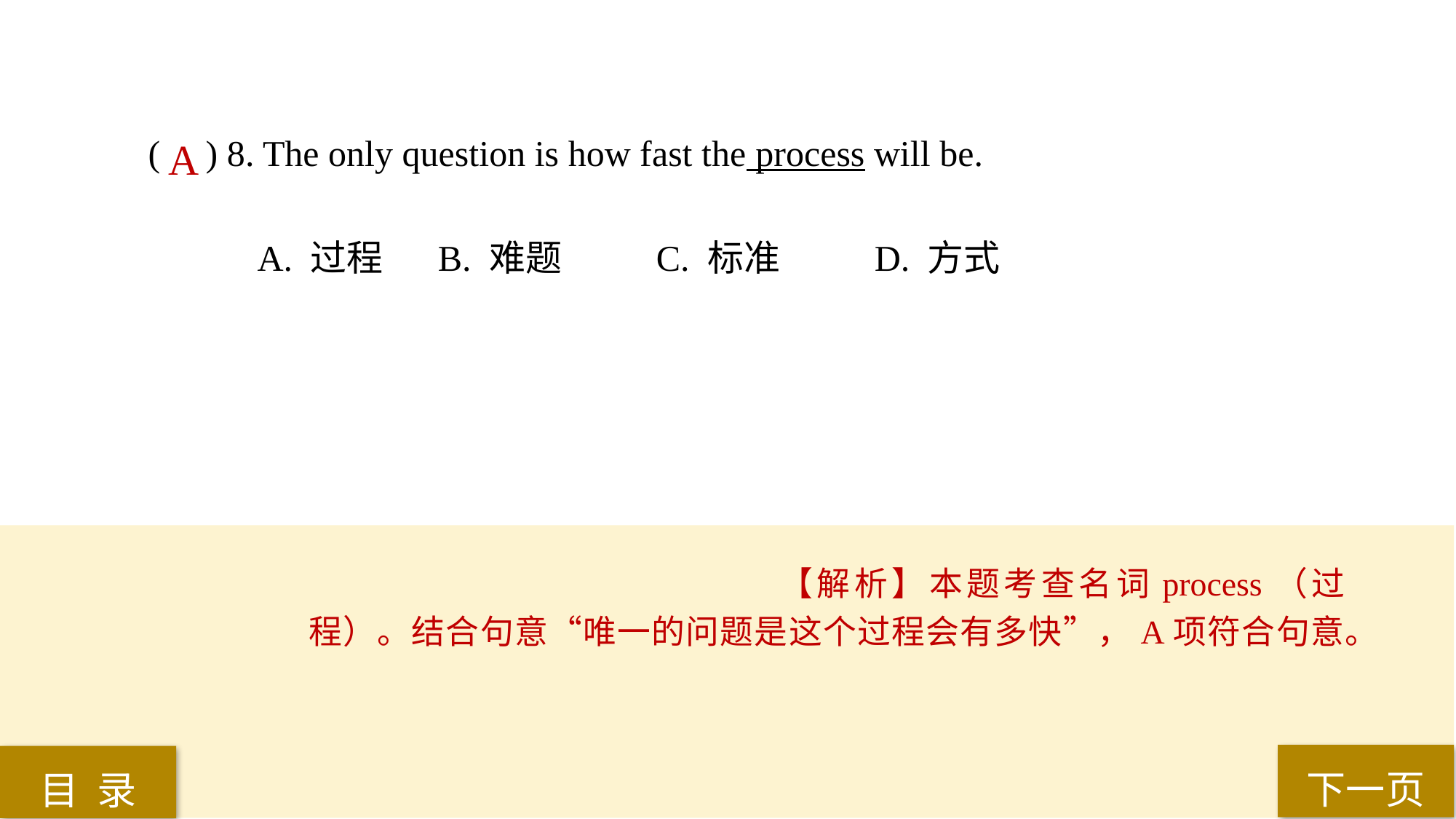

(     ) 8. The only question is how fast the process will be.

A. 过程	 B. 难题	 C. 标准	 D. 方式
A
【解析】本题考查名词process（过程）。结合句意“唯一的问题是这个过程会有多快”，A项符合句意。